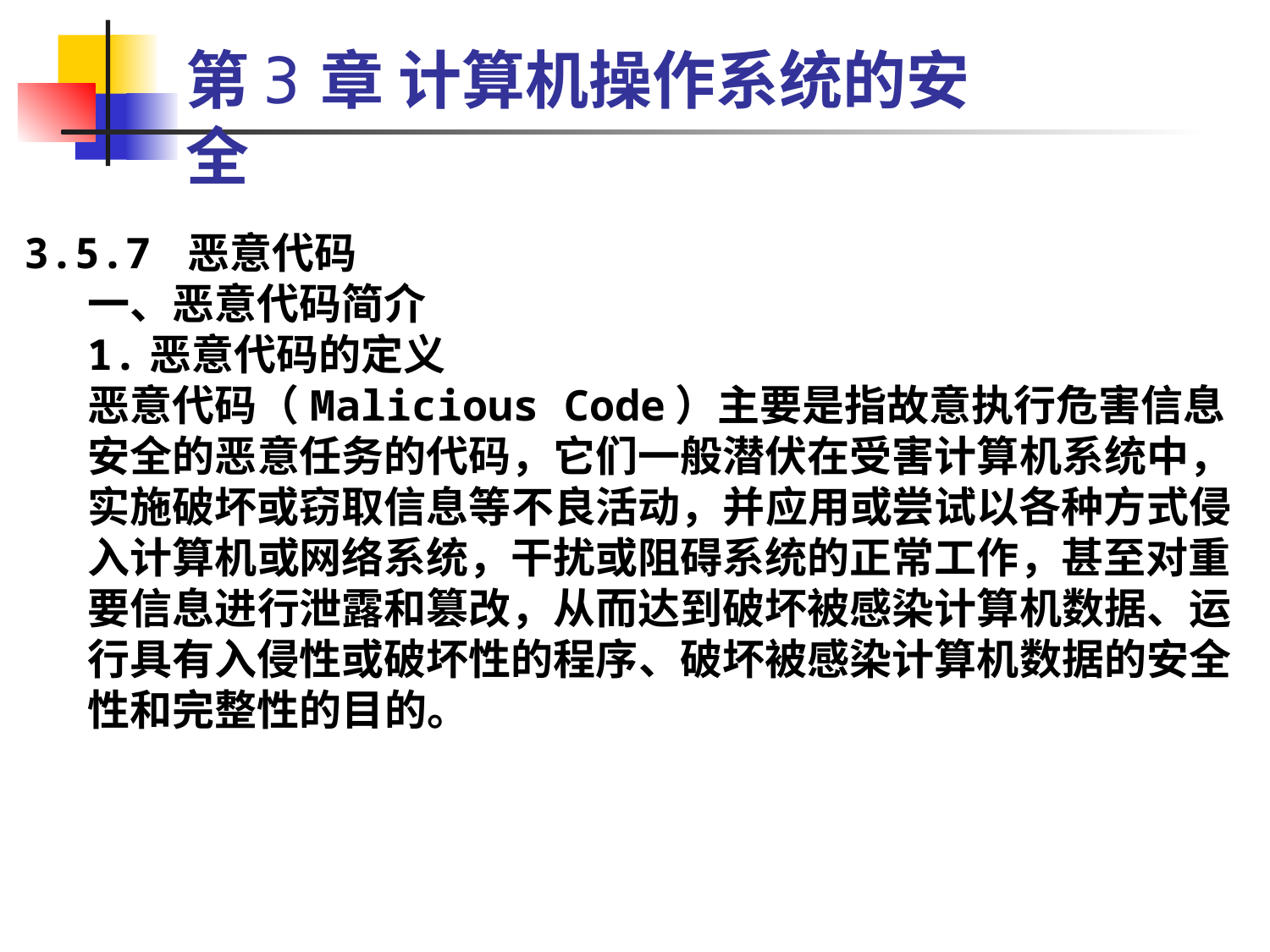

第3章 计算机操作系统的安全
3.5.7 恶意代码
一、恶意代码简介
1.恶意代码的定义
恶意代码（Malicious Code）主要是指故意执行危害信息安全的恶意任务的代码，它们一般潜伏在受害计算机系统中，实施破坏或窃取信息等不良活动，并应用或尝试以各种方式侵入计算机或网络系统，干扰或阻碍系统的正常工作，甚至对重要信息进行泄露和篡改，从而达到破坏被感染计算机数据、运行具有入侵性或破坏性的程序、破坏被感染计算机数据的安全性和完整性的目的。